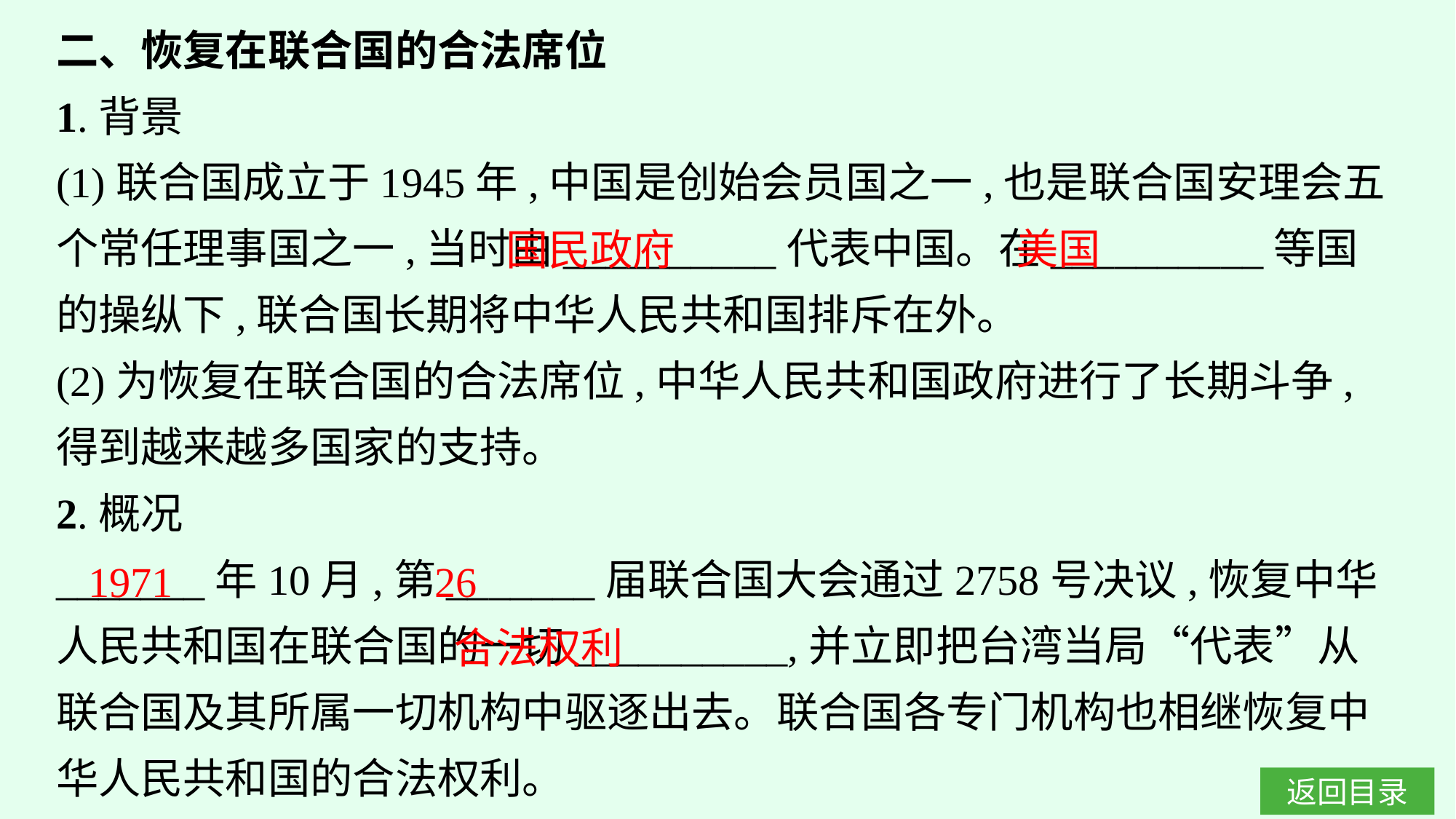

二、恢复在联合国的合法席位
1.背景
(1)联合国成立于1945年,中国是创始会员国之一,也是联合国安理会五个常任理事国之一,当时由__________代表中国。在__________等国的操纵下,联合国长期将中华人民共和国排斥在外。
(2)为恢复在联合国的合法席位,中华人民共和国政府进行了长期斗争,得到越来越多国家的支持。
2.概况
_______年10月,第_______届联合国大会通过2758号决议,恢复中华人民共和国在联合国的一切__________,并立即把台湾当局“代表”从联合国及其所属一切机构中驱逐出去。联合国各专门机构也相继恢复中华人民共和国的合法权利。
美国
国民政府
26
1971
合法权利